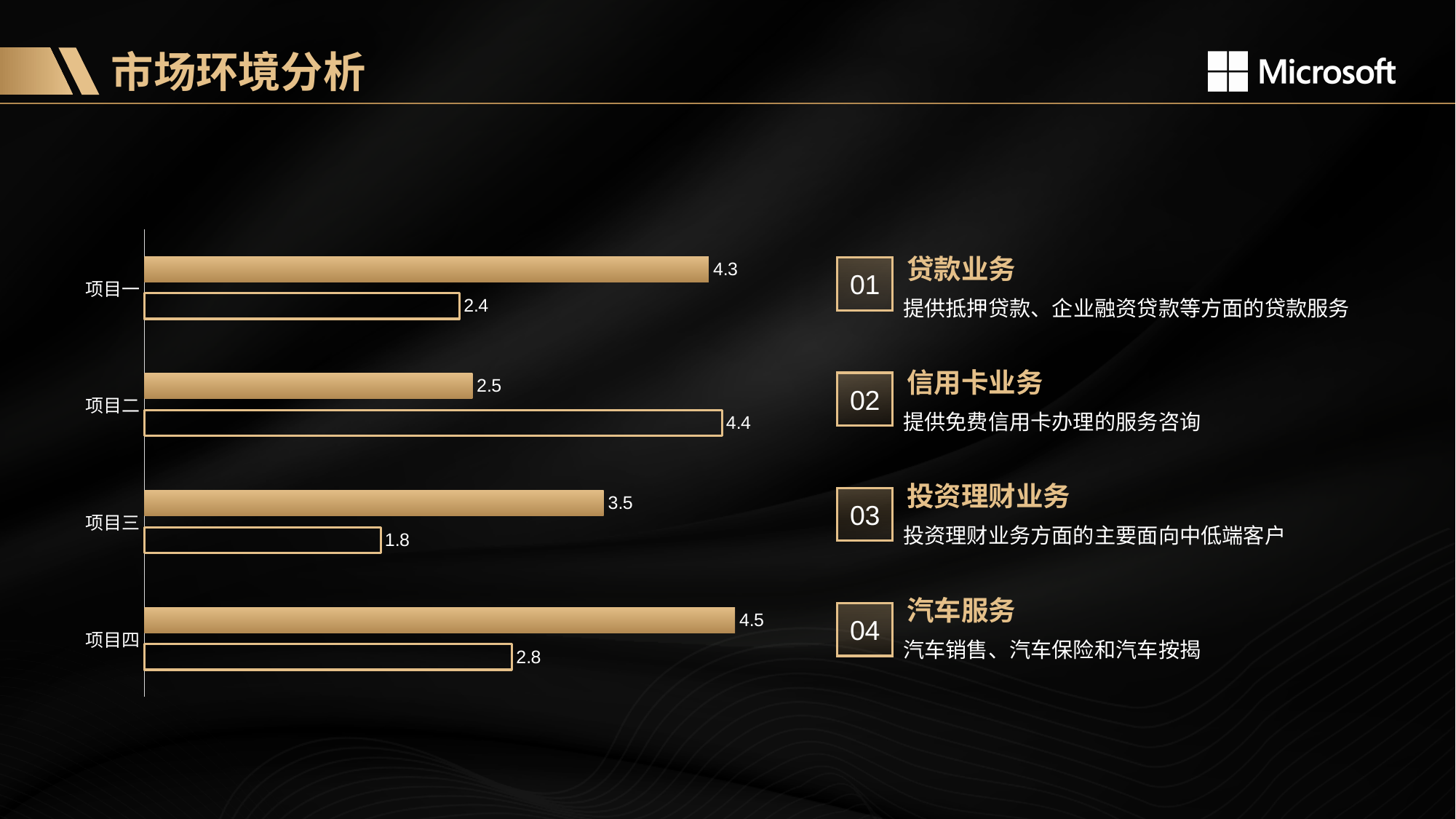

市场环境分析

### Chart

| Category | Series 1 | Series 2 |
|---|---|---|
| 项目一 | 4.3 | 2.4 |
| 项目二 | 2.5 | 4.4 |
| 项目三 | 3.5 | 1.8 |
| 项目四 | 4.5 | 2.8 |
贷款业务
01
提供抵押贷款、企业融资贷款等方面的贷款服务
信用卡业务
02
提供免费信用卡办理的服务咨询
投资理财业务
03
投资理财业务方面的主要面向中低端客户
汽车服务
04
汽车销售、汽车保险和汽车按揭